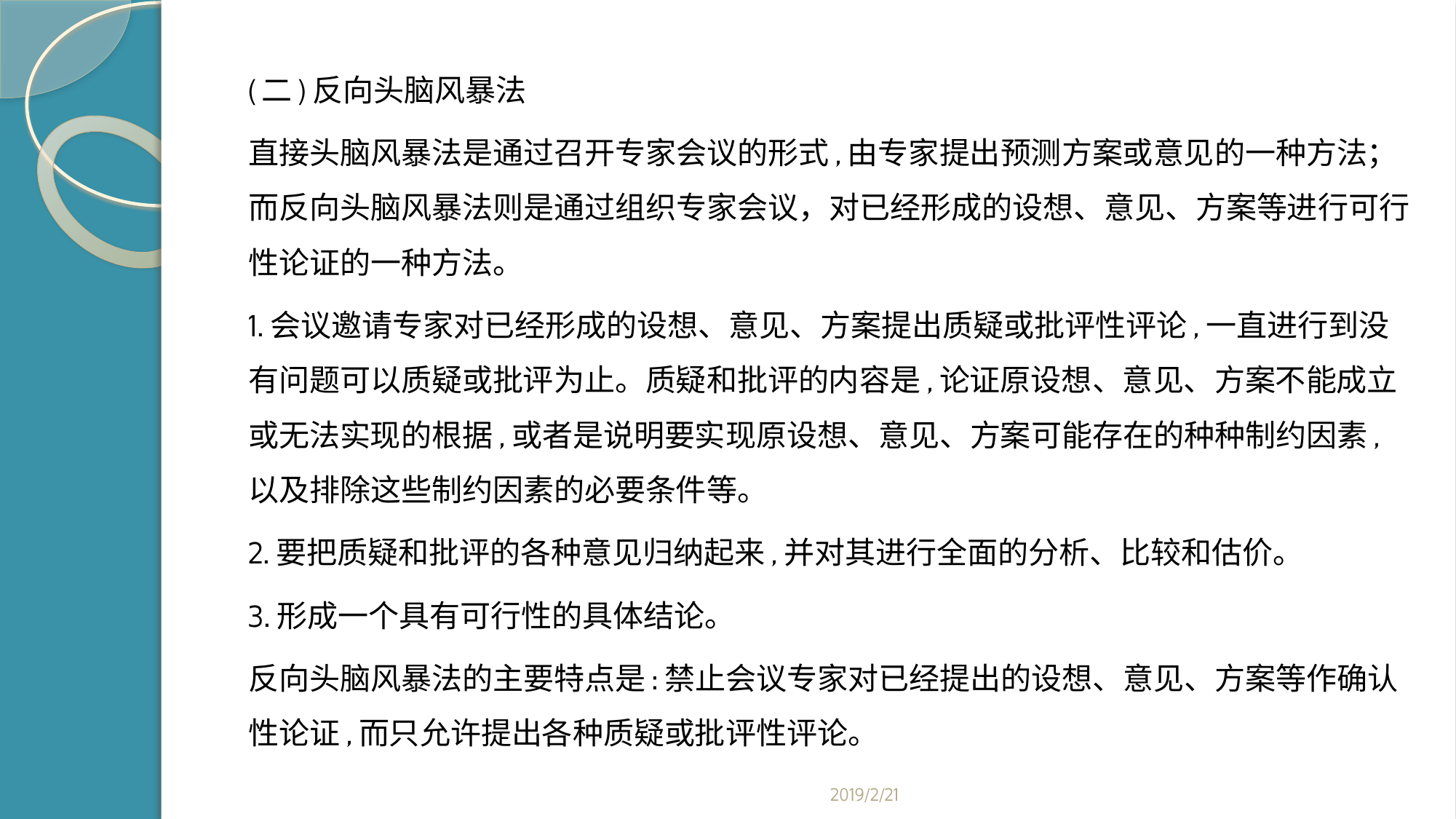

#
(二)反向头脑风暴法
直接头脑风暴法是通过召开专家会议的形式,由专家提出预测方案或意见的一种方法；而反向头脑风暴法则是通过组织专家会议，对已经形成的设想、意见、方案等进行可行性论证的一种方法。
1.会议邀请专家对已经形成的设想、意见、方案提出质疑或批评性评论,一直进行到没有问题可以质疑或批评为止。质疑和批评的内容是,论证原设想、意见、方案不能成立或无法实现的根据,或者是说明要实现原设想、意见、方案可能存在的种种制约因素,以及排除这些制约因素的必要条件等。
2.要把质疑和批评的各种意见归纳起来,并对其进行全面的分析、比较和估价。
3.形成一个具有可行性的具体结论。
反向头脑风暴法的主要特点是:禁止会议专家对已经提出的设想、意见、方案等作确认性论证,而只允许提出各种质疑或批评性评论。
2019/2/21